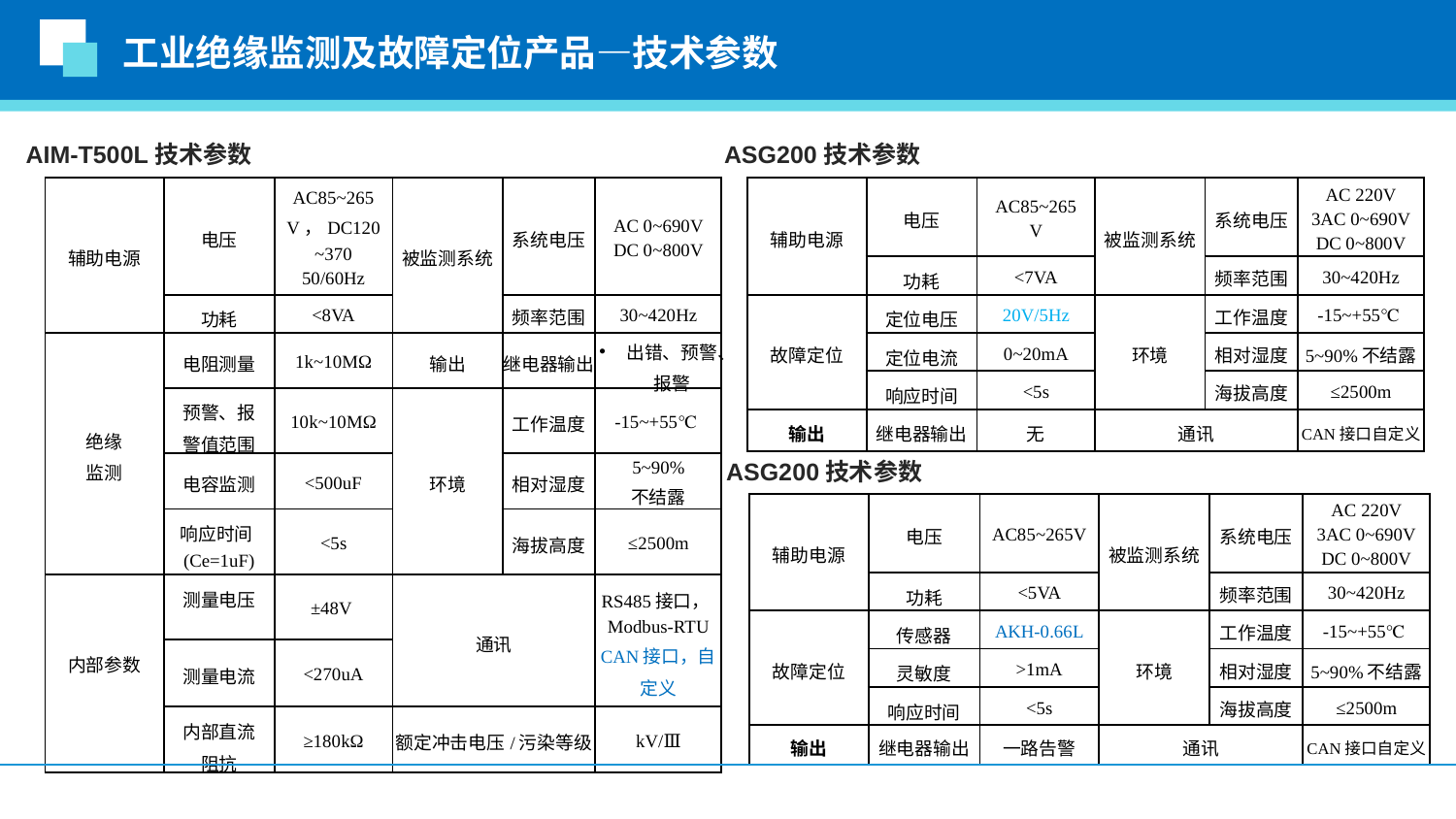

工业绝缘监测及故障定位产品—技术参数

AIM-T500L技术参数
ASG200技术参数
| 辅助电源 | 电压 | AC85~265V | 被监测系统 | 系统电压 | AC 220V 3AC 0~690V DC 0~800V |
| --- | --- | --- | --- | --- | --- |
|  | 功耗 | <7VA |  | 频率范围 | 30~420Hz |
| 故障定位 | 定位电压 | 20V/5Hz | 环境 | 工作温度 | -15~+55℃ |
|  | 定位电流 | 0~20mA |  | 相对湿度 | 5~90%不结露 |
|  | 响应时间 | <5s |  | 海拔高度 | ≤2500m |
| 输出 | 继电器输出 | 无 | 通讯 |  | CAN接口自定义 |
| 辅助电源 | 电压 | AC85~265V，DC120~370 50/60Hz | 被监测系统 | 系统电压 | AC 0~690V DC 0~800V |
| --- | --- | --- | --- | --- | --- |
|  | 功耗 | <8VA |  | 频率范围 | 30~420Hz |
| 绝缘 监测 | 电阻测量 | 1k~10MΩ | 输出 | 继电器输出 | 出错、预警、报警 |
|  | 预警、报警值范围 | 10k~10MΩ | 环境 | 工作温度 | -15~+55℃ |
|  | 电容监测 | <500uF |  | 相对湿度 | 5~90% 不结露 |
|  | 响应时间(Ce=1uF) | <5s |  | 海拔高度 | ≤2500m |
| 内部参数 | 测量电压 | ±48V | 通讯 |  | RS485接口，Modbus-RTU CAN接口，自定义 |
|  | 测量电流 | <270uA |  |  |  |
|  | 内部直流阻抗 | ≥180kΩ | 额定冲击电压/污染等级 |  | kV/Ⅲ |
ASG200技术参数
| 辅助电源 | 电压 | AC85~265V | 被监测系统 | 系统电压 | AC 220V 3AC 0~690V DC 0~800V |
| --- | --- | --- | --- | --- | --- |
|  | 功耗 | <5VA |  | 频率范围 | 30~420Hz |
| 故障定位 | 传感器 | AKH-0.66L | 环境 | 工作温度 | -15~+55℃ |
|  | 灵敏度 | >1mA |  | 相对湿度 | 5~90%不结露 |
|  | 响应时间 | <5s |  | 海拔高度 | ≤2500m |
| 输出 | 继电器输出 | 一路告警 | 通讯 |  | CAN接口自定义 |